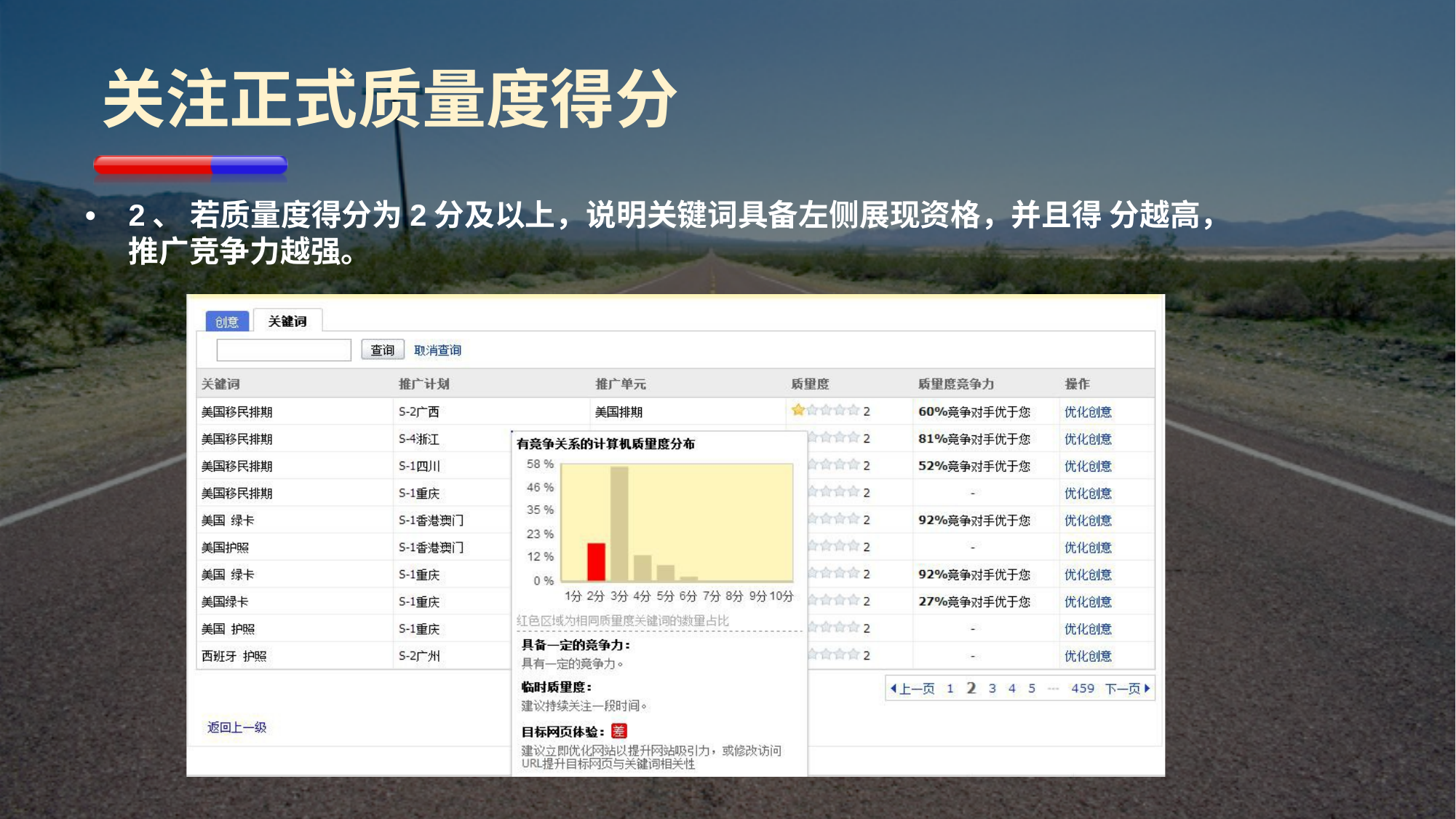

关注正式质量度得分
•	2、 若质量度得分为2分及以上，说明关键词具备左侧展现资格，并且得 分越高，推广竞争力越强。